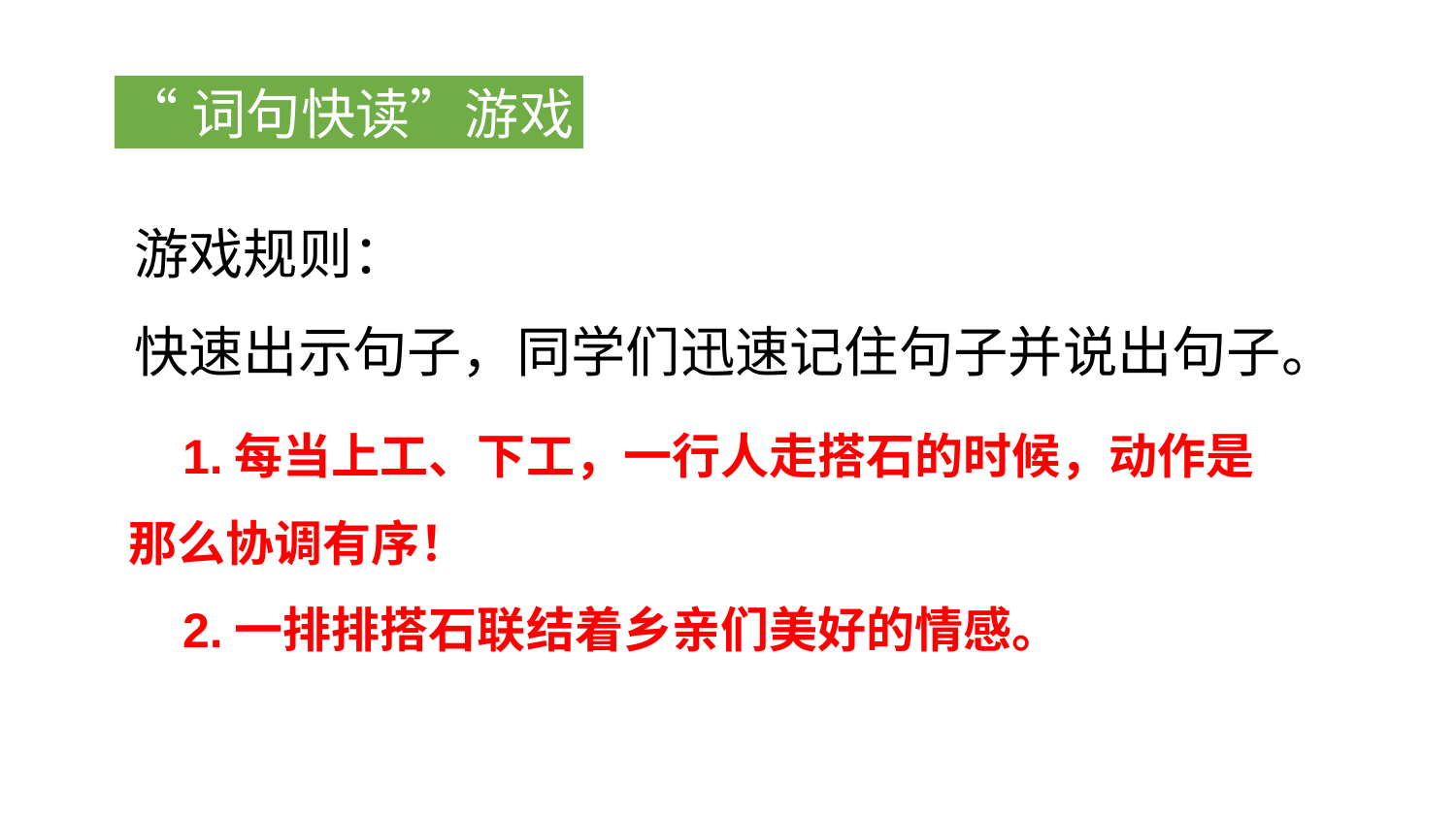

“词句快读”游戏
游戏规则：
快速出示句子，同学们迅速记住句子并说出句子。
    1.每当上工、下工，一行人走搭石的时候，动作是那么协调有序！
    2.一排排搭石联结着乡亲们美好的情感。